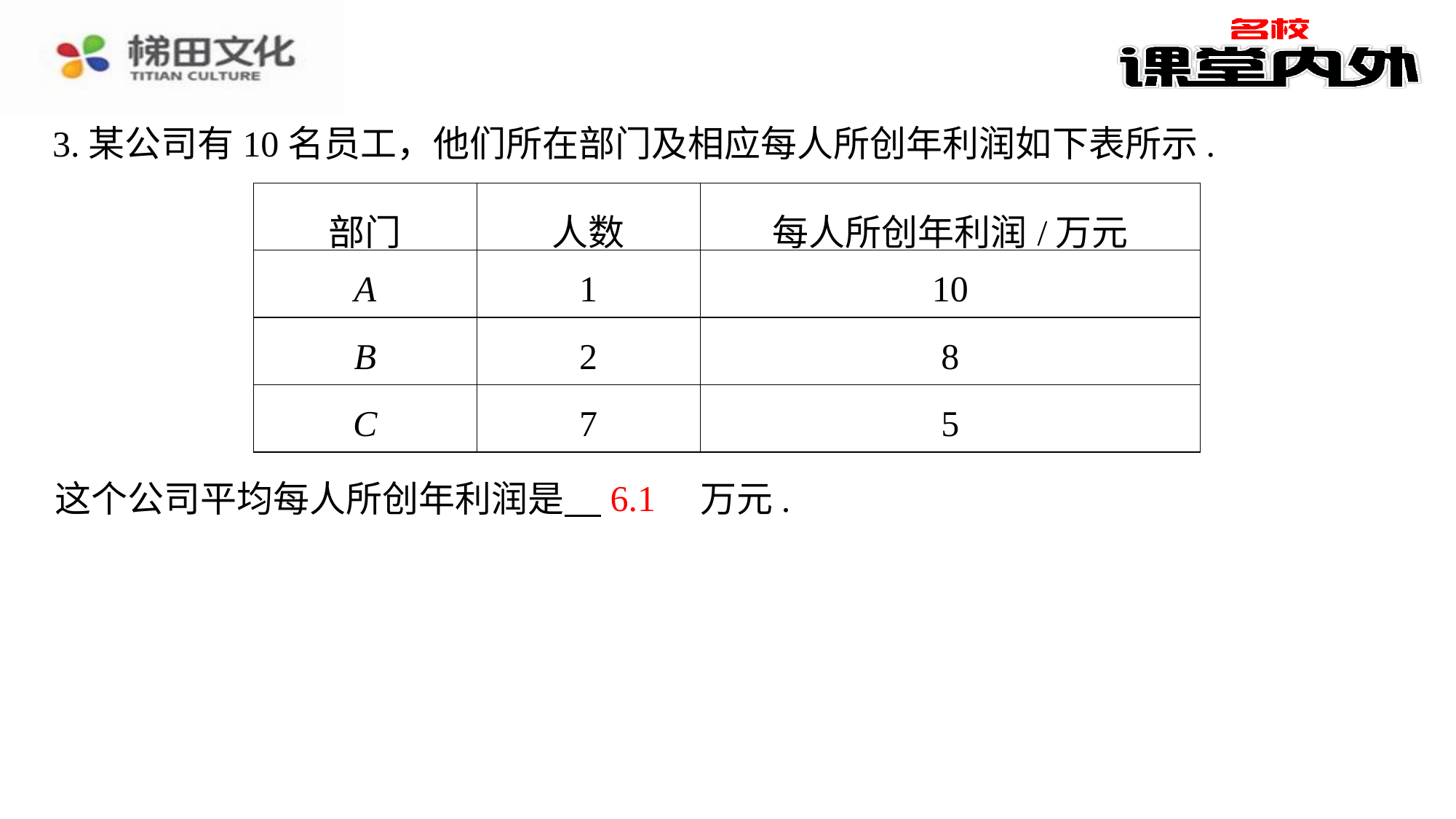

3.某公司有10名员工，他们所在部门及相应每人所创年利润如下表所示.
| 部门 | 人数 | 每人所创年利润/万元 |
| --- | --- | --- |
| A | 1 | 10 |
| B | 2 | 8 |
| C | 7 | 5 |
6.1
这个公司平均每人所创年利润是 　6.1　⁠万元.